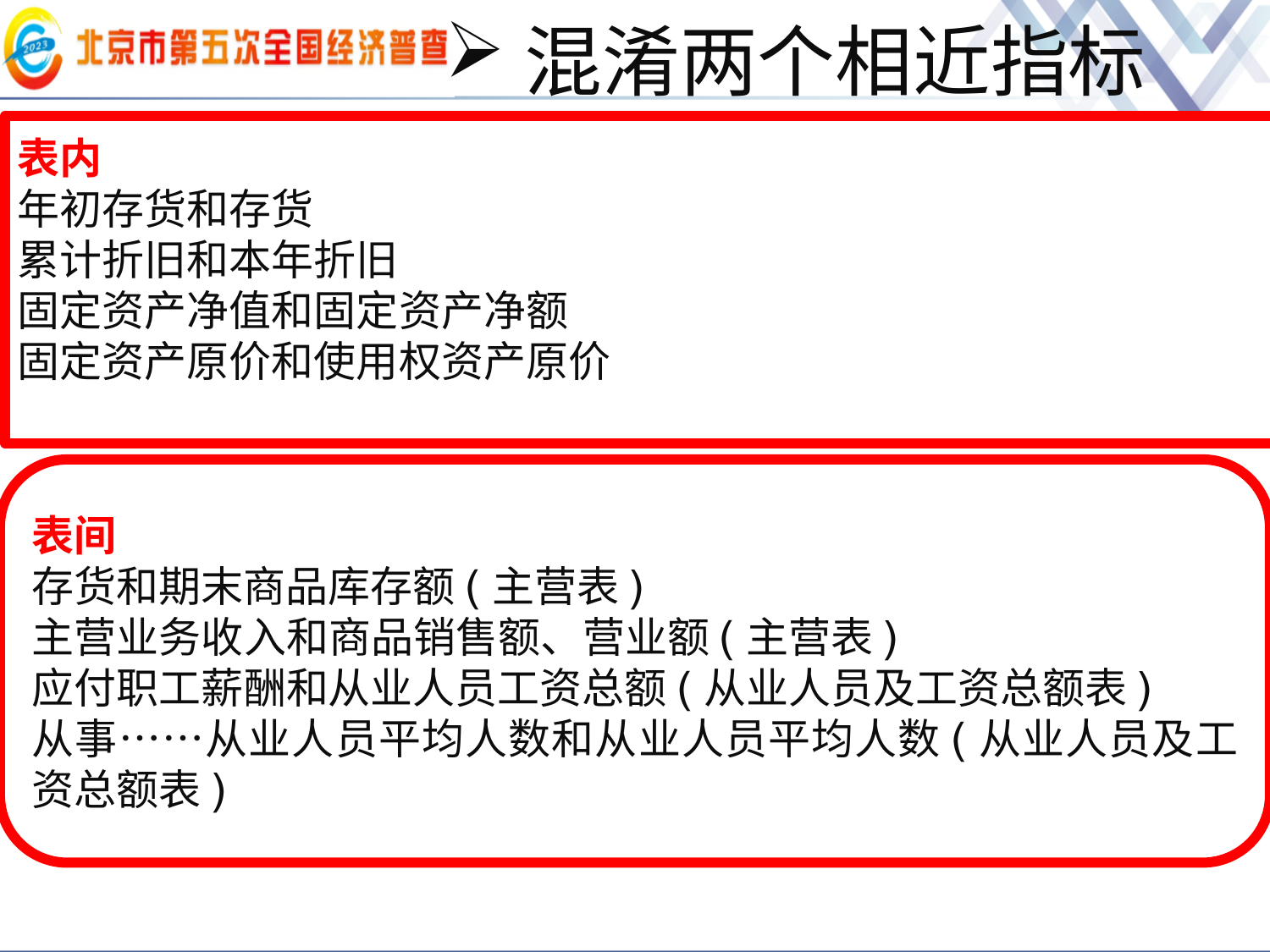

# 混淆两个相近指标
表内
年初存货和存货
累计折旧和本年折旧
固定资产净值和固定资产净额
固定资产原价和使用权资产原价

表间
存货和期末商品库存额(主营表)
主营业务收入和商品销售额、营业额(主营表)
应付职工薪酬和从业人员工资总额(从业人员及工资总额表)
从事……从业人员平均人数和从业人员平均人数(从业人员及工资总额表)